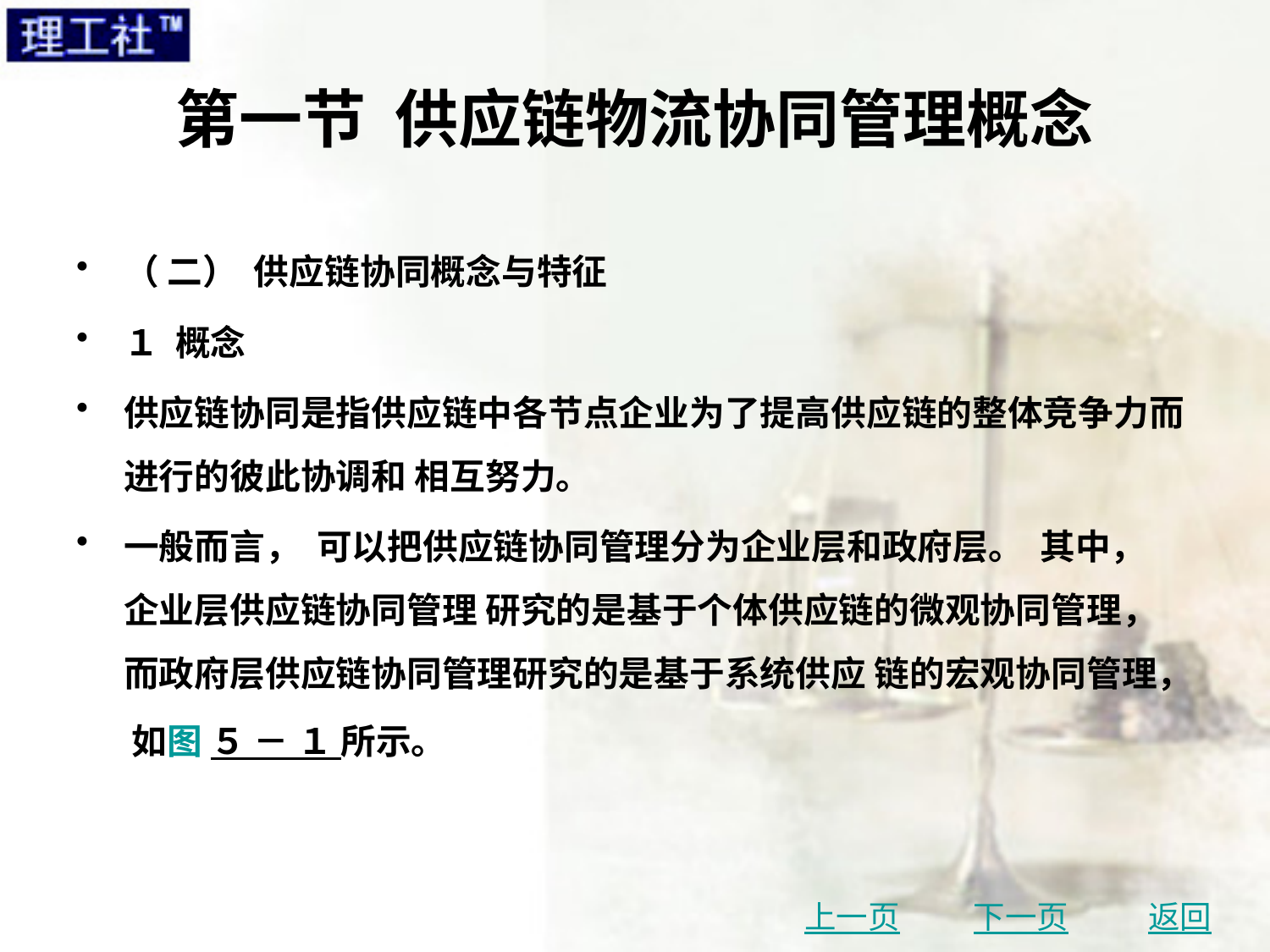

# 第一节  供应链物流协同管理概念
（ 二）  供应链协同概念与特征
１  概念
供应链协同是指供应链中各节点企业为了提高供应链的整体竞争力而进行的彼此协调和 相互努力。
一般而言，  可以把供应链协同管理分为企业层和政府层。  其中，  企业层供应链协同管理 研究的是基于个体供应链的微观协同管理，  而政府层供应链协同管理研究的是基于系统供应 链的宏观协同管理，  如图 ５ － １ 所示。

上一页
下一页
返回